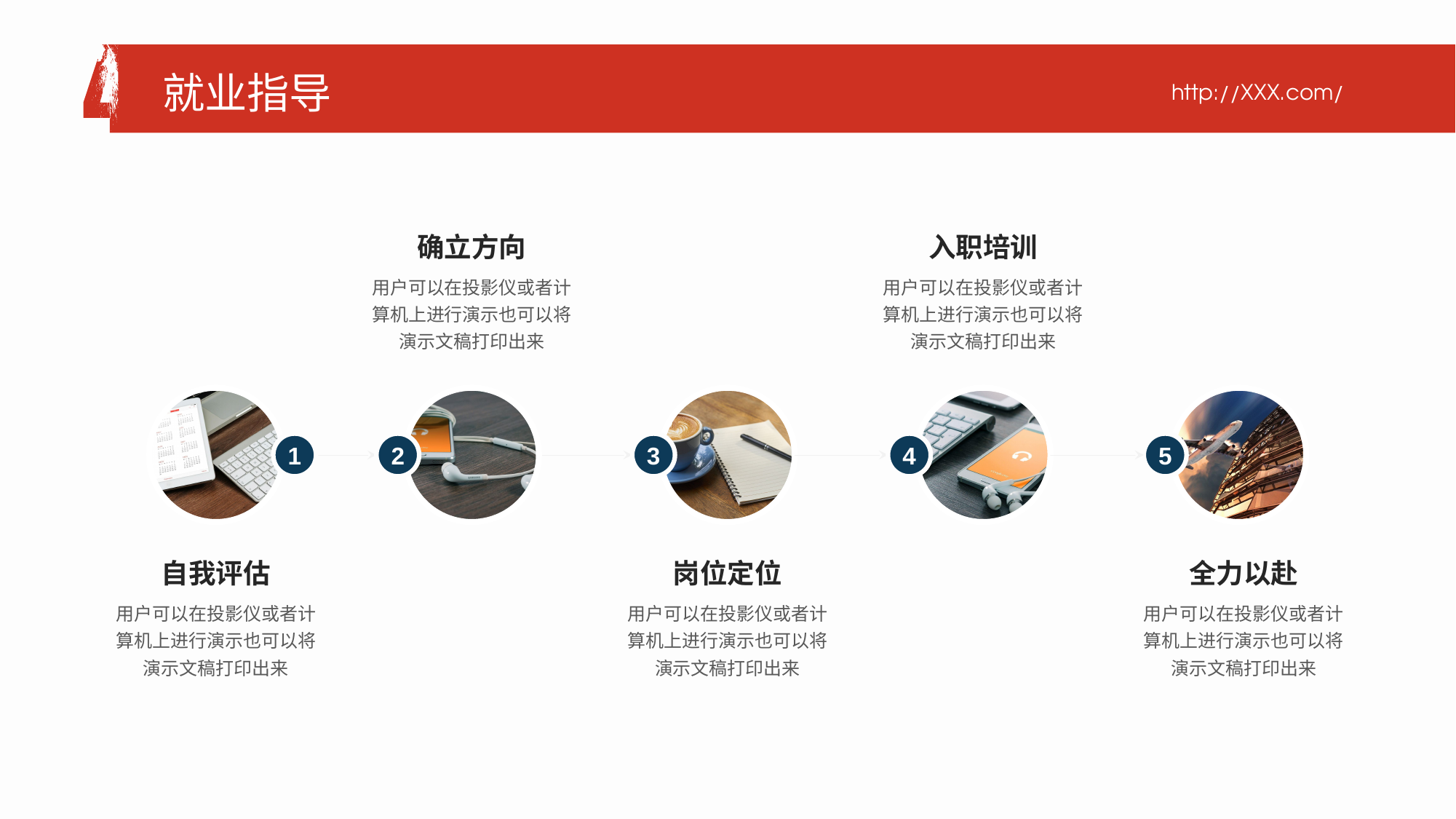

就业指导
http://XXX.com/
确立方向
用户可以在投影仪或者计算机上进行演示也可以将演示文稿打印出来
入职培训
用户可以在投影仪或者计算机上进行演示也可以将演示文稿打印出来

5
1
2
3
4
自我评估
用户可以在投影仪或者计算机上进行演示也可以将演示文稿打印出来
岗位定位
用户可以在投影仪或者计算机上进行演示也可以将演示文稿打印出来
全力以赴
用户可以在投影仪或者计算机上进行演示也可以将演示文稿打印出来